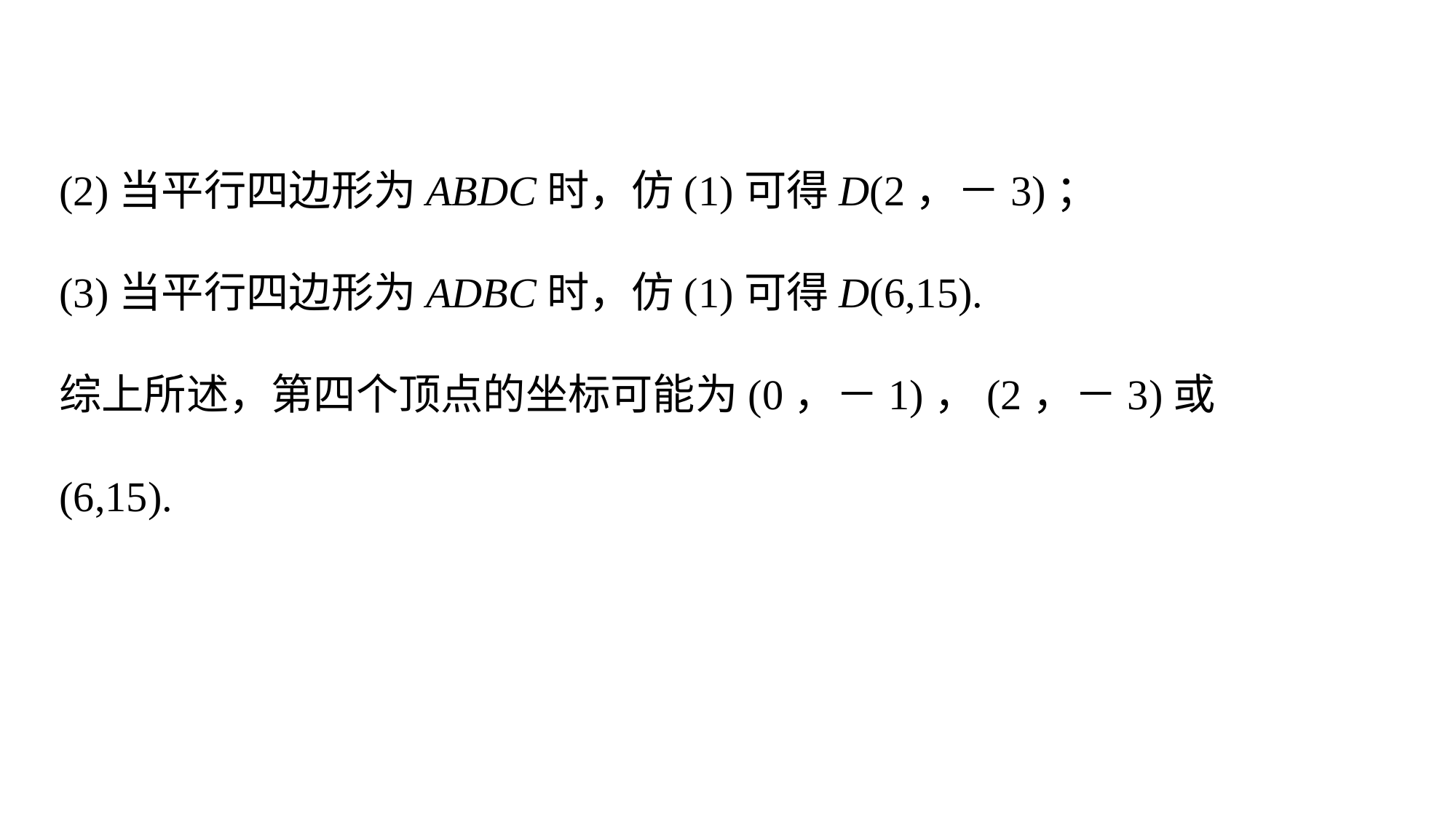

(2)当平行四边形为ABDC时，仿(1)可得D(2，－3)；
(3)当平行四边形为ADBC时，仿(1)可得D(6,15).
综上所述，第四个顶点的坐标可能为(0，－1)，(2，－3)或(6,15).